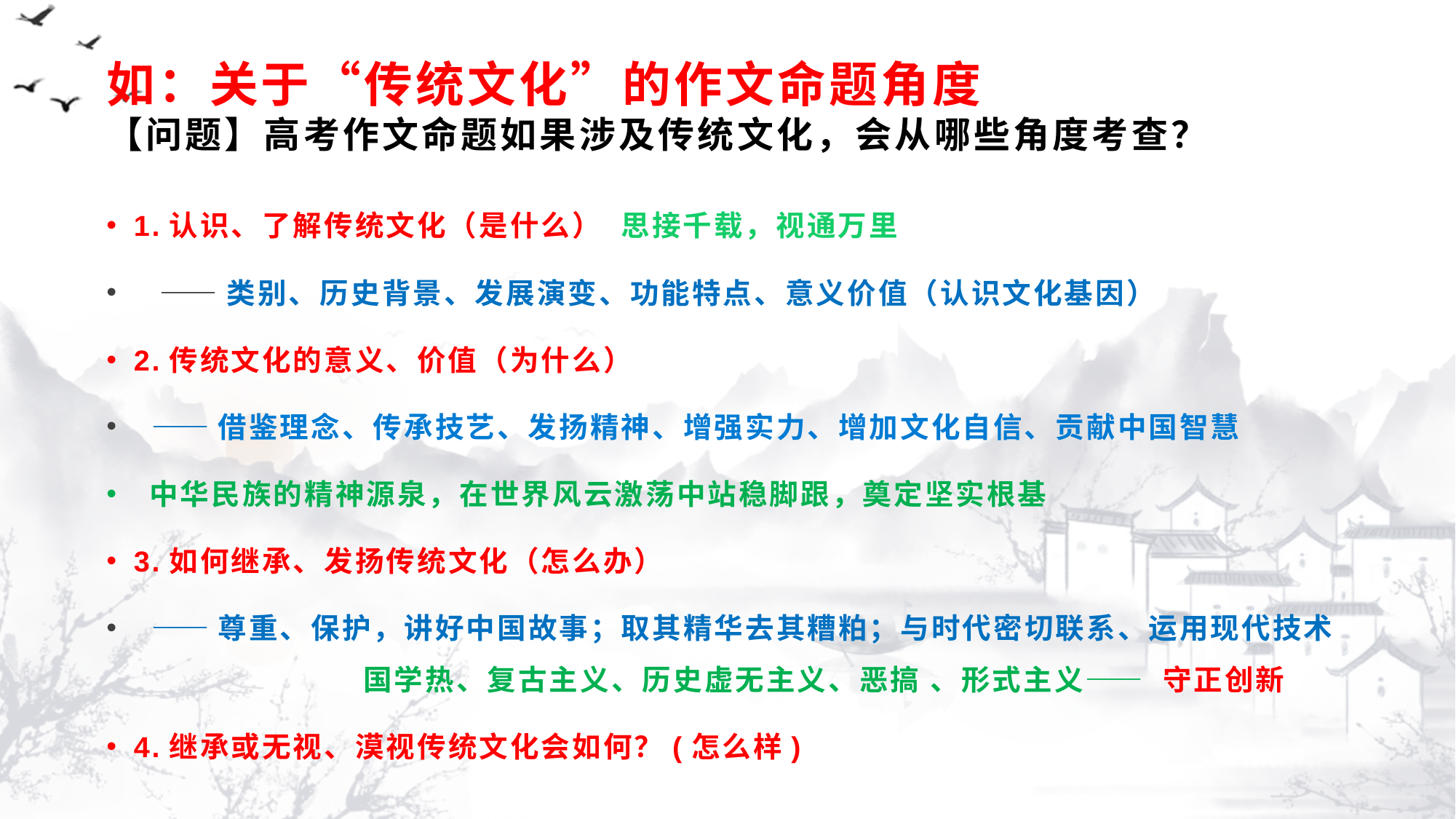

# 如：关于“传统文化”的作文命题角度 【问题】高考作文命题如果涉及传统文化，会从哪些角度考查？
1.认识、了解传统文化（是什么）  思接千载，视通万里
   ——类别、历史背景、发展演变、功能特点、意义价值（认识文化基因）
2.传统文化的意义、价值（为什么）
  ——借鉴理念、传承技艺、发扬精神、增强实力、增加文化自信、贡献中国智慧
 中华民族的精神源泉，在世界风云激荡中站稳脚跟，奠定坚实根基
3.如何继承、发扬传统文化（怎么办）
  ——尊重、保护，讲好中国故事；取其精华去其糟粕；与时代密切联系、运用现代技术                              国学热、复古主义、历史虚无主义、恶搞 、形式主义——  守正创新
4.继承或无视、漠视传统文化会如何？(怎么样)